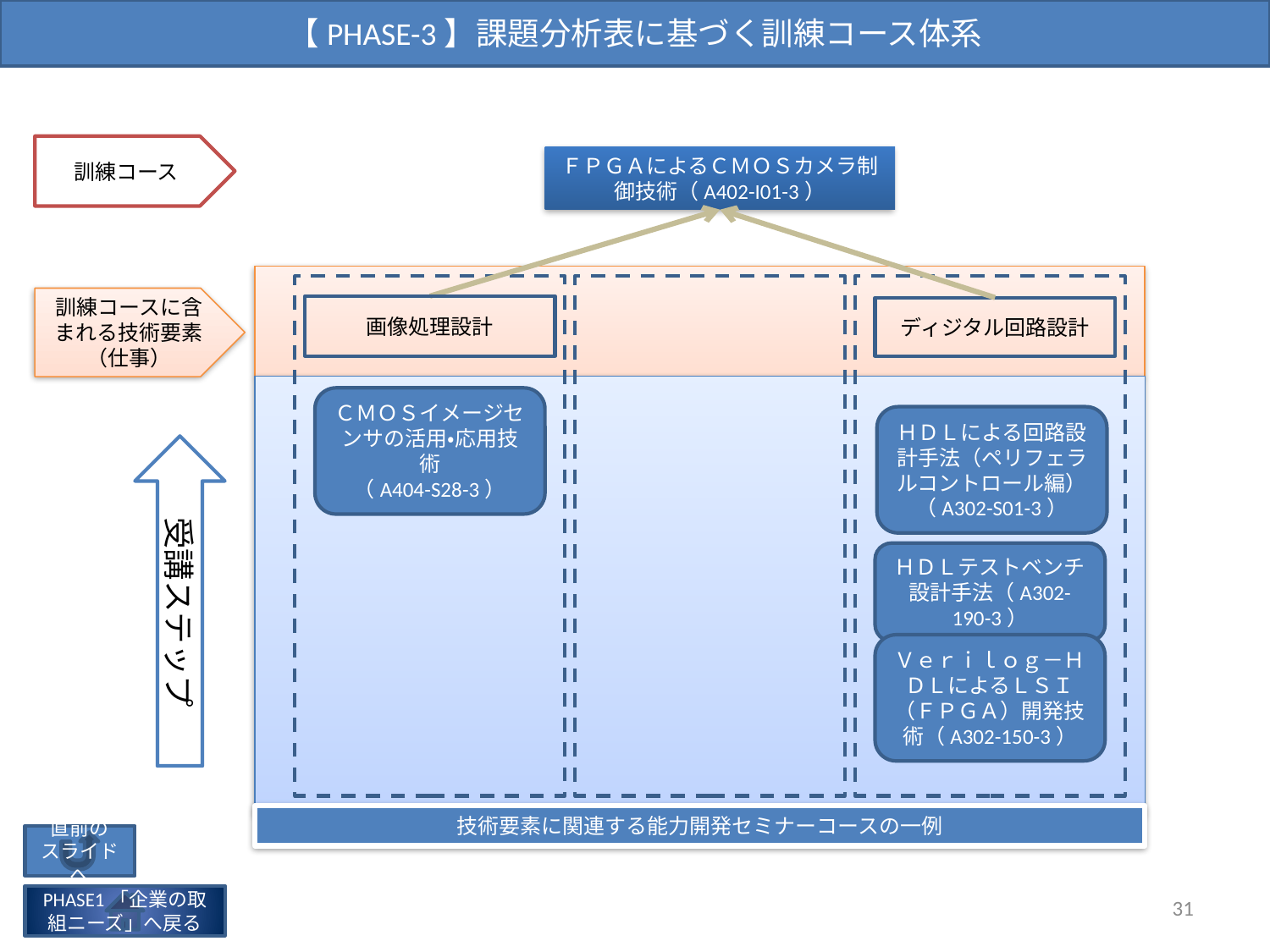

【PHASE-3】課題分析表に基づく訓練コース体系
訓練コース
ＦＰＧＡによるＣＭＯＳカメラ制御技術（A402-I01-3）

訓練コースに含まれる技術要素
（仕事）
画像処理設計
ディジタル回路設計

ＣＭＯＳイメージセンサの活用・応用技術
（A404-S28-3）
ＨＤＬによる回路設計手法（ペリフェラルコントロール編）（A302-S01-3）
受講ステップ
ＨＤＬテストベンチ設計手法（A302-190-3）
Ｖｅｒｉｌｏｇ－ＨＤＬによるＬＳＩ（ＦＰＧＡ）開発技術（A302-150-3）
技術要素に関連する能力開発セミナーコースの一例
直前の
スライドへ
31
PHASE1「企業の取組ニーズ」へ戻る